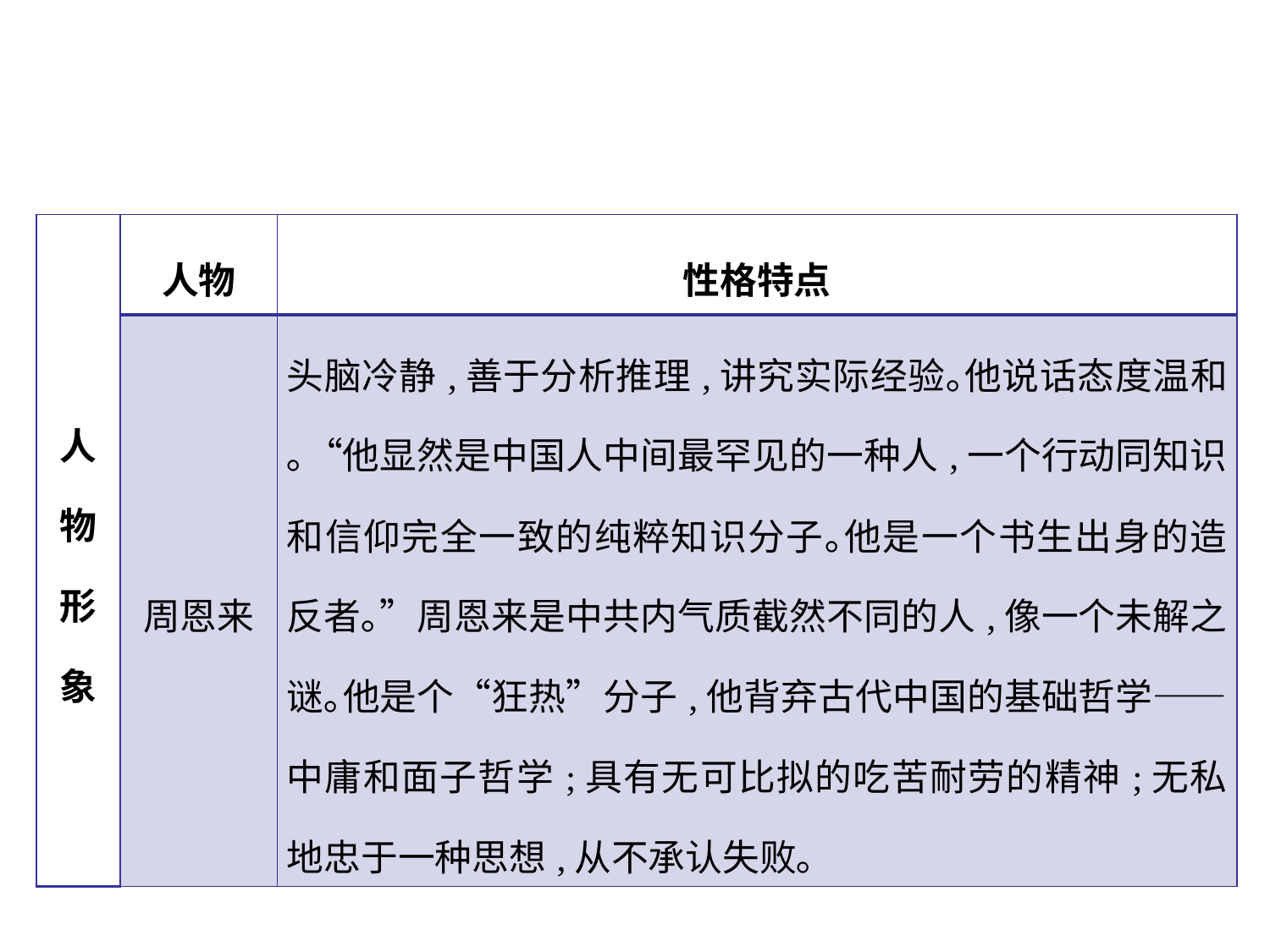

| 人物形象 | 人物 | 性格特点 |
| --- | --- | --- |
|  | 周恩来 | 头脑冷静,善于分析推理,讲究实际经验｡他说话态度温和｡“他显然是中国人中间最罕见的一种人,一个行动同知识和信仰完全一致的纯粹知识分子｡他是一个书生出身的造反者｡”周恩来是中共内气质截然不同的人,像一个未解之谜｡他是个“狂热”分子,他背弃古代中国的基础哲学——中庸和面子哲学;具有无可比拟的吃苦耐劳的精神;无私地忠于一种思想,从不承认失败｡ |